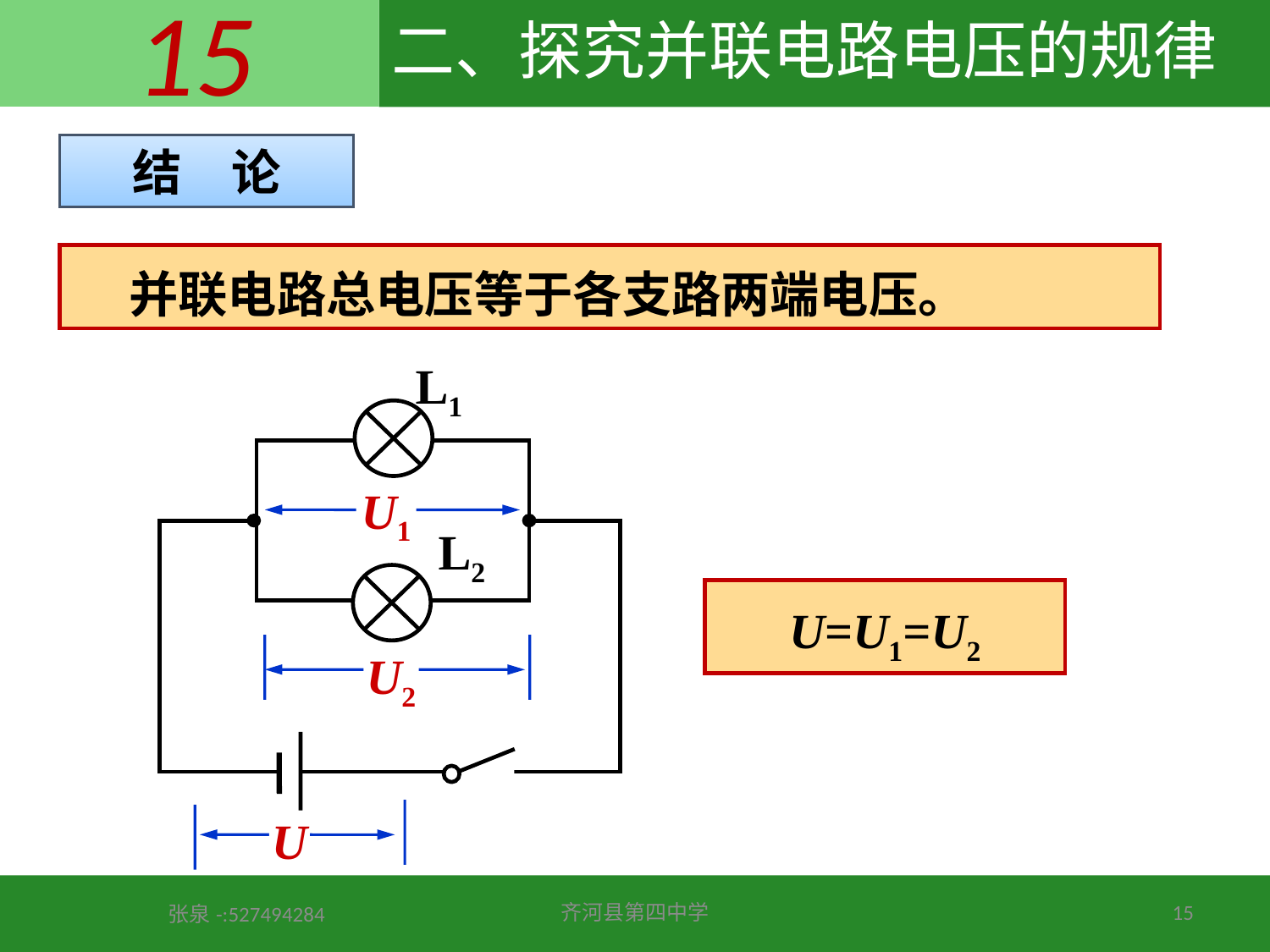

# 二、探究并联电路电压的规律
结　论
    并联电路总电压等于各支路两端电压。
L1

L2

U1

U=U1=U2

U2

U